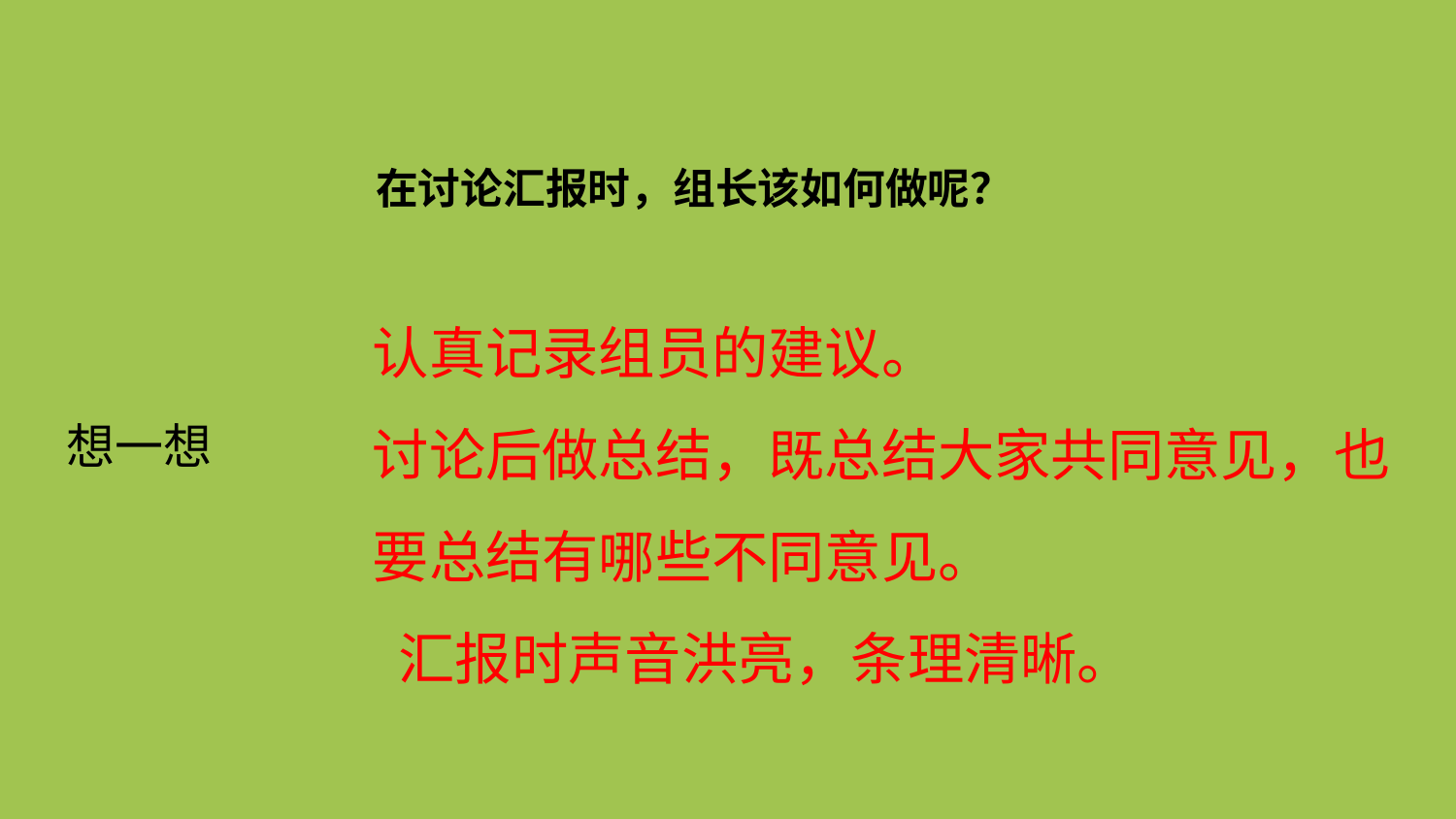

在讨论汇报时，组长该如何做呢？
认真记录组员的建议。
讨论后做总结，既总结大家共同意见，也要总结有哪些不同意见。
 汇报时声音洪亮，条理清晰。

想一想